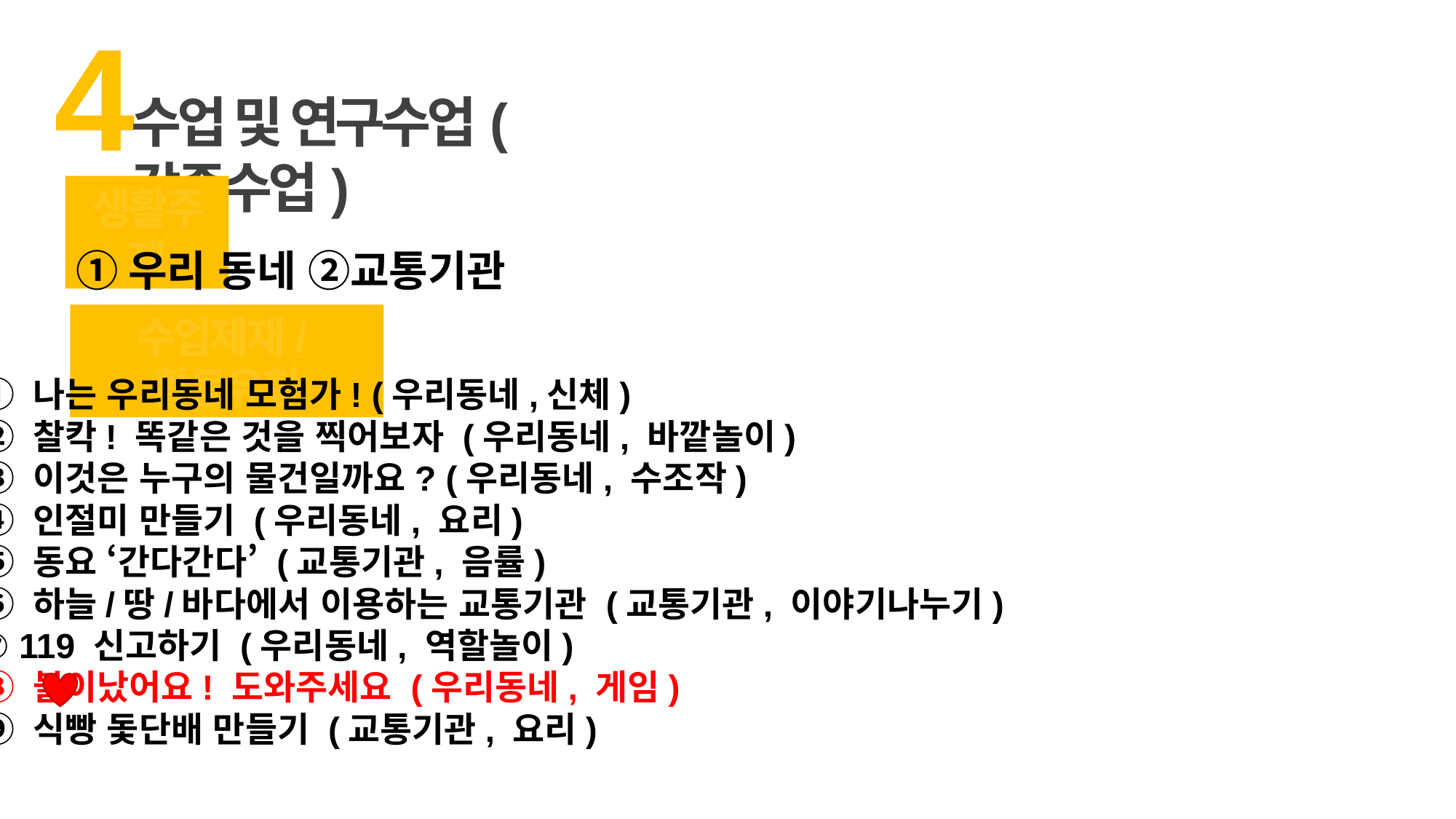

4
수업 및 연구수업(갑종수업)
생활주제
①우리 동네 ②교통기관
수업제재/활동유형
① 나는 우리동네 모험가! (우리동네,신체)
② 찰칵! 똑같은 것을 찍어보자 (우리동네, 바깥놀이)
③ 이것은 누구의 물건일까요? (우리동네, 수조작)
④ 인절미 만들기 (우리동네, 요리)
⑤ 동요 ‘간다간다’ (교통기관, 음률)
⑥ 하늘/땅/바다에서 이용하는 교통기관 (교통기관, 이야기나누기)
⑦ 119 신고하기 (우리동네, 역할놀이)
⑧ 불이났어요! 도와주세요 (우리동네, 게임)
⑨ 식빵 돛단배 만들기 (교통기관, 요리)